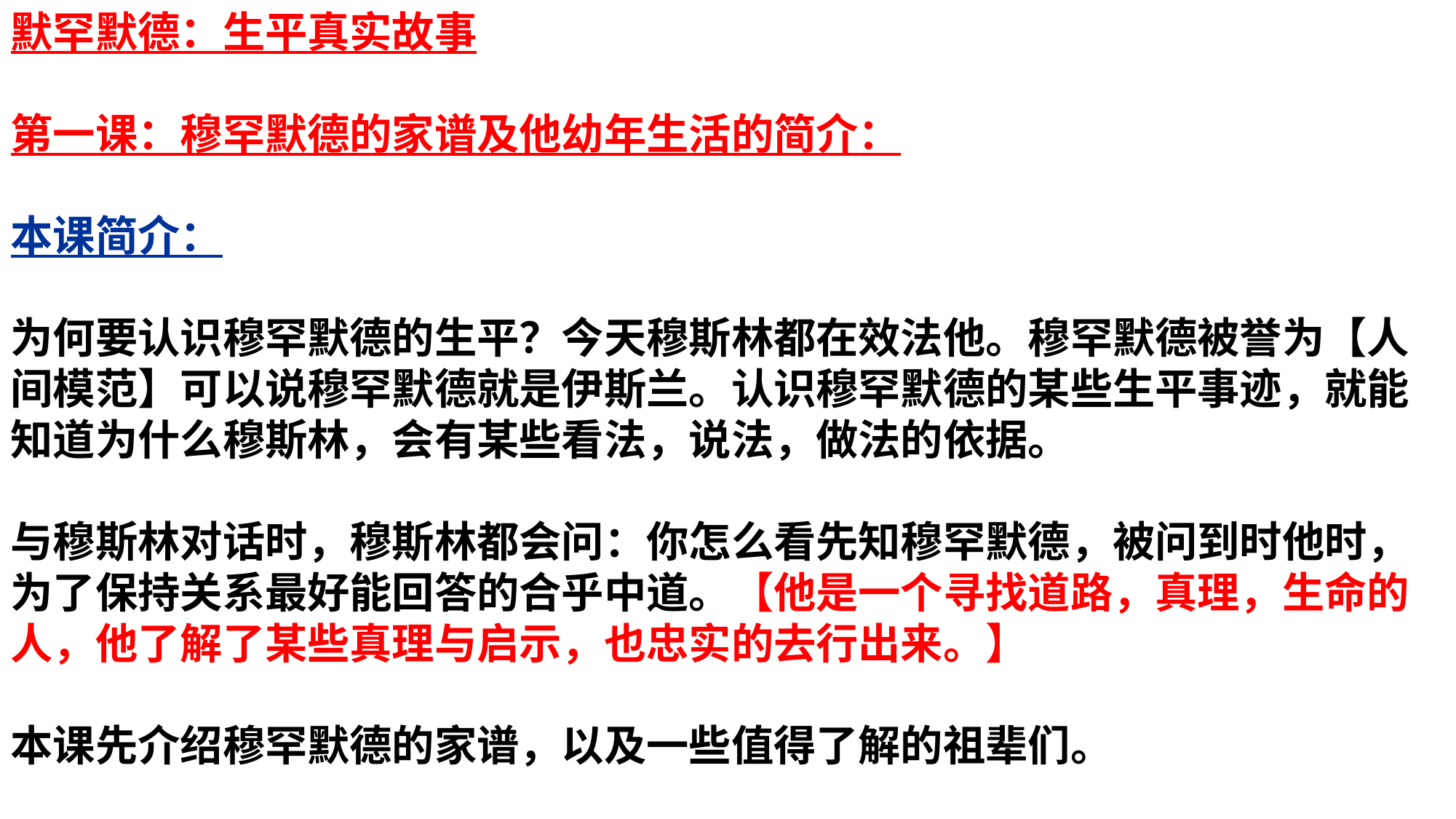

默罕默德：生平真实故事

第一课：穆罕默德的家谱及他幼年生活的简介：

本课简介：

为何要认识穆罕默德的生平？今天穆斯林都在效法他。穆罕默德被誉为【人间模范】可以说穆罕默德就是伊斯兰。认识穆罕默德的某些生平事迹，就能知道为什么穆斯林，会有某些看法，说法，做法的依据。

与穆斯林对话时，穆斯林都会问：你怎么看先知穆罕默德，被问到时他时，为了保持关系最好能回答的合乎中道。【他是一个寻找道路，真理，生命的人，他了解了某些真理与启示，也忠实的去行出来。】

本课先介绍穆罕默德的家谱，以及一些值得了解的祖辈们。